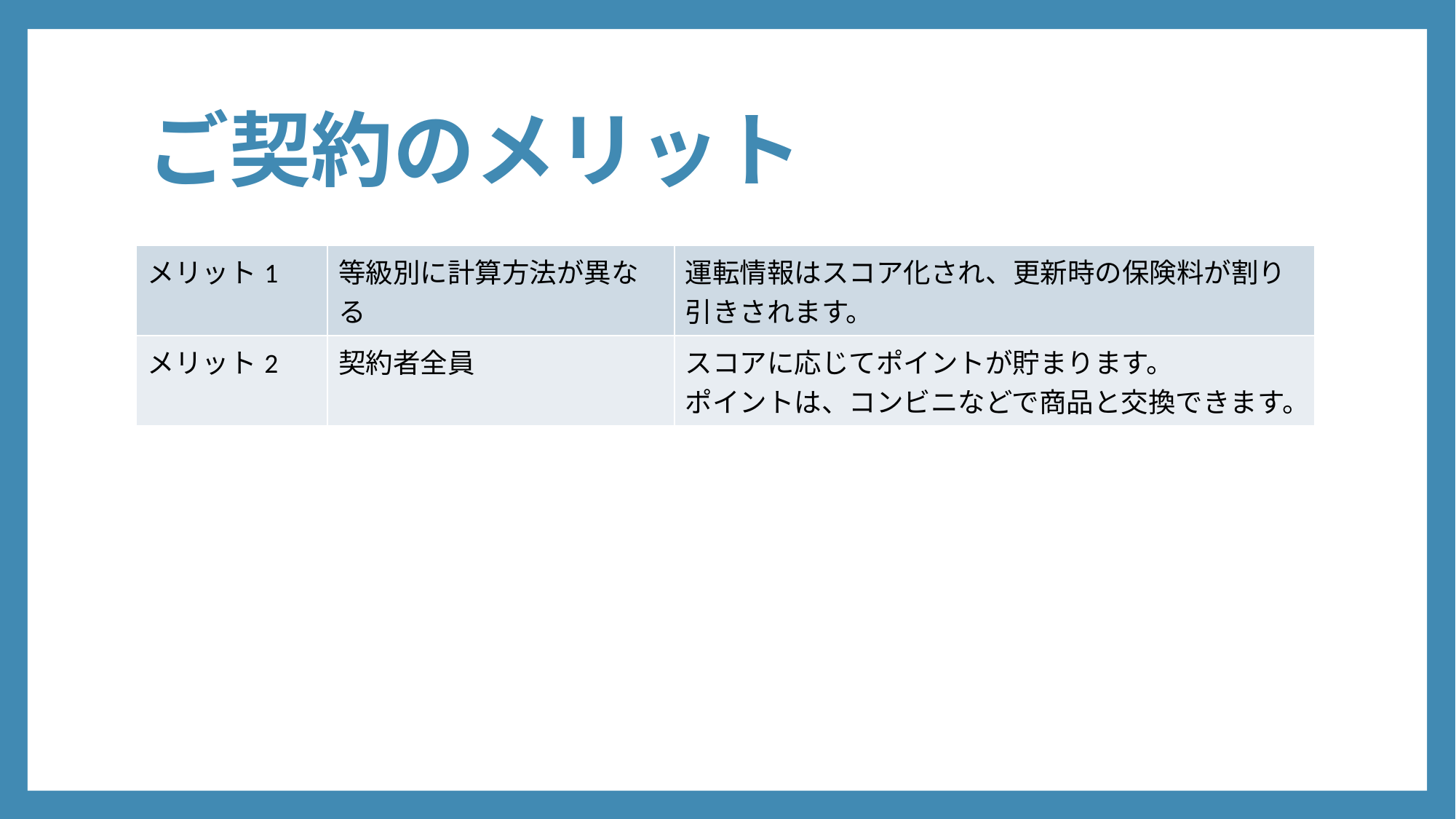

# ご契約のメリット
| メリット1 | 等級別に計算方法が異なる | 運転情報はスコア化され、更新時の保険料が割り引きされます。 |
| --- | --- | --- |
| メリット2 | 契約者全員 | スコアに応じてポイントが貯まります。 ポイントは、コンビニなどで商品と交換できます。 |